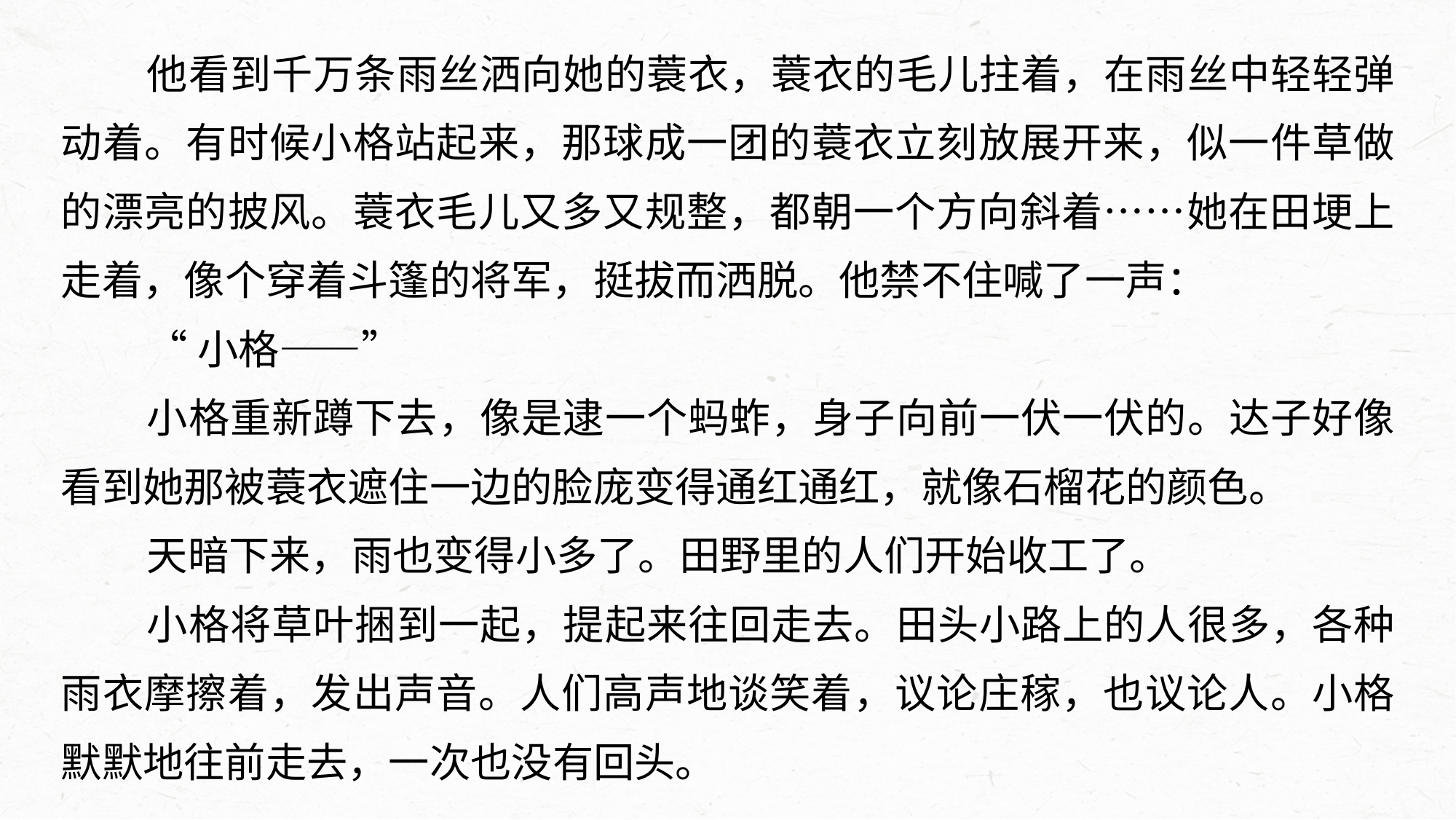

他看到千万条雨丝洒向她的蓑衣，蓑衣的毛儿拄着，在雨丝中轻轻弹动着。有时候小格站起来，那球成一团的蓑衣立刻放展开来，似一件草做的漂亮的披风。蓑衣毛儿又多又规整，都朝一个方向斜着……她在田埂上走着，像个穿着斗篷的将军，挺拔而洒脱。他禁不住喊了一声：
“小格——”
小格重新蹲下去，像是逮一个蚂蚱，身子向前一伏一伏的。达子好像看到她那被蓑衣遮住一边的脸庞变得通红通红，就像石榴花的颜色。
天暗下来，雨也变得小多了。田野里的人们开始收工了。
小格将草叶捆到一起，提起来往回走去。田头小路上的人很多，各种雨衣摩擦着，发出声音。人们高声地谈笑着，议论庄稼，也议论人。小格默默地往前走去，一次也没有回头。